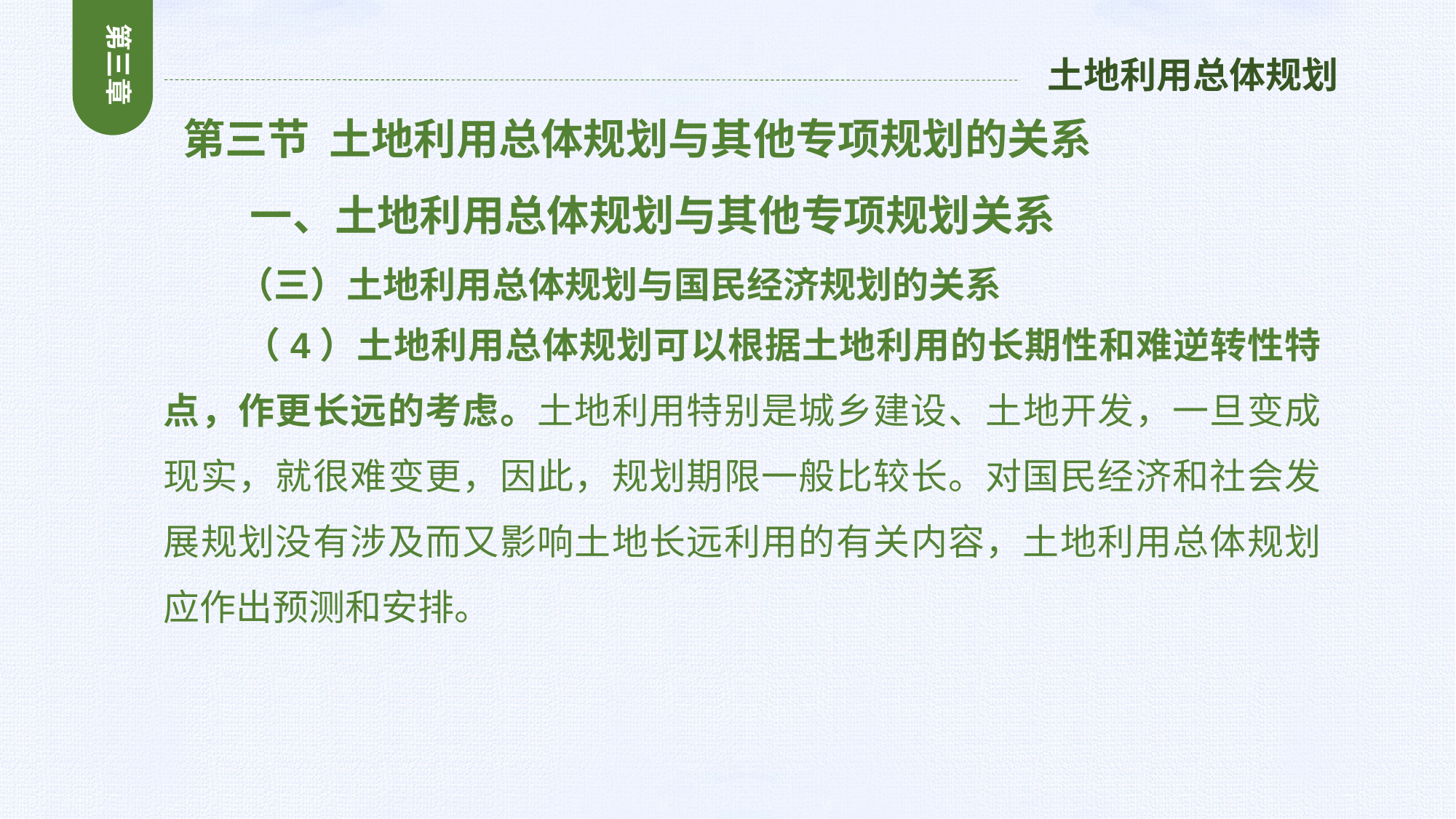

第三章
土地利用总体规划
 第三节  土地利用总体规划与其他专项规划的关系
        一、土地利用总体规划与其他专项规划关系
        （三）土地利用总体规划与国民经济规划的关系

        （4）土地利用总体规划可以根据土地利用的长期性和难逆转性特点，作更长远的考虑。土地利用特别是城乡建设、土地开发，一旦变成现实，就很难变更，因此，规划期限一般比较长。对国民经济和社会发展规划没有涉及而又影响土地长远利用的有关内容，土地利用总体规划应作出预测和安排。